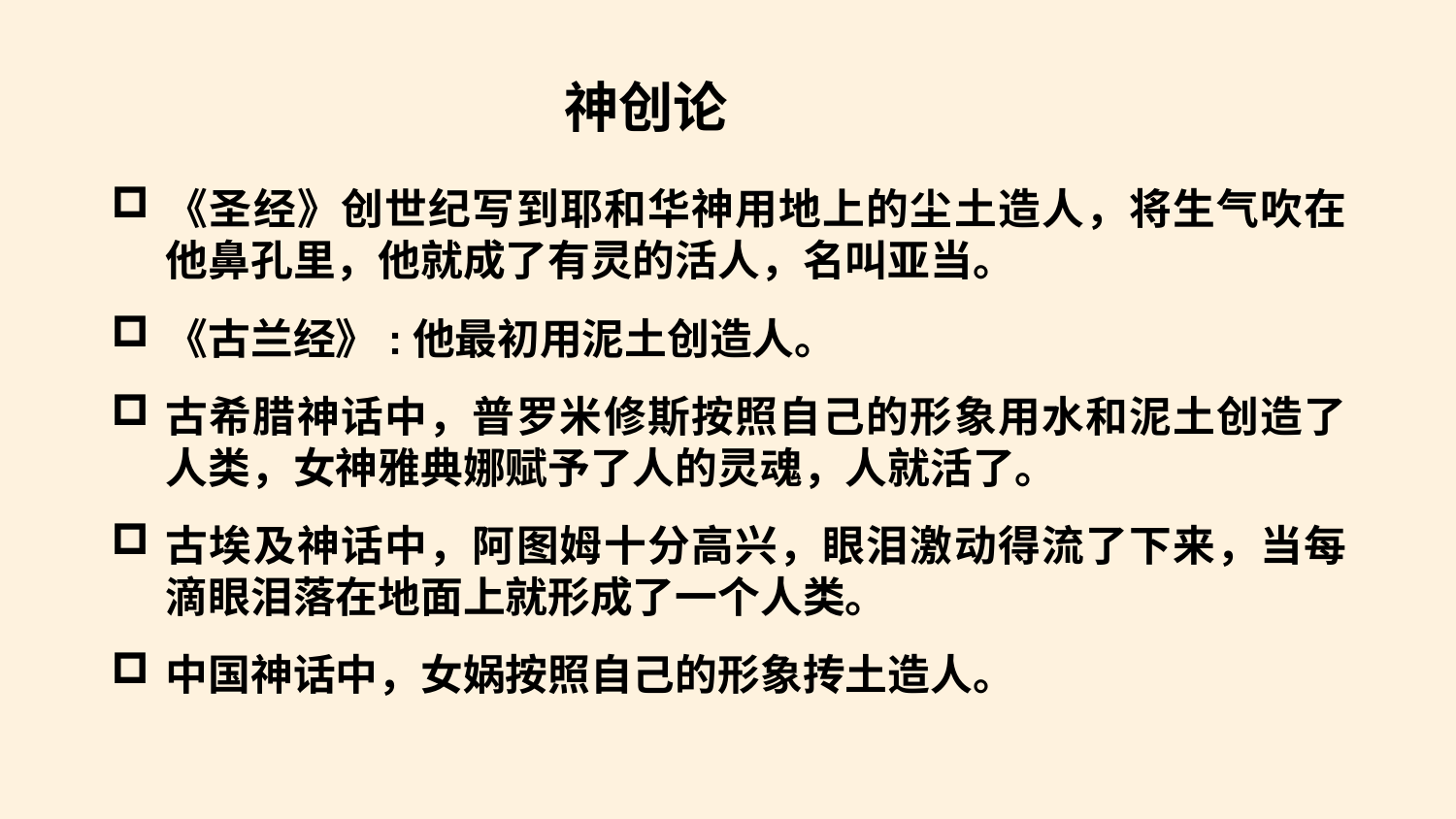

神创论
《圣经》创世纪写到耶和华神用地上的尘土造人，将生气吹在他鼻孔里，他就成了有灵的活人，名叫亚当。
《古兰经》:他最初用泥土创造人。
古希腊神话中，普罗米修斯按照自己的形象用水和泥土创造了人类，女神雅典娜赋予了人的灵魂，人就活了。
古埃及神话中，阿图姆十分高兴，眼泪激动得流了下来，当每滴眼泪落在地面上就形成了一个人类。
中国神话中，女娲按照自己的形象抟土造人。